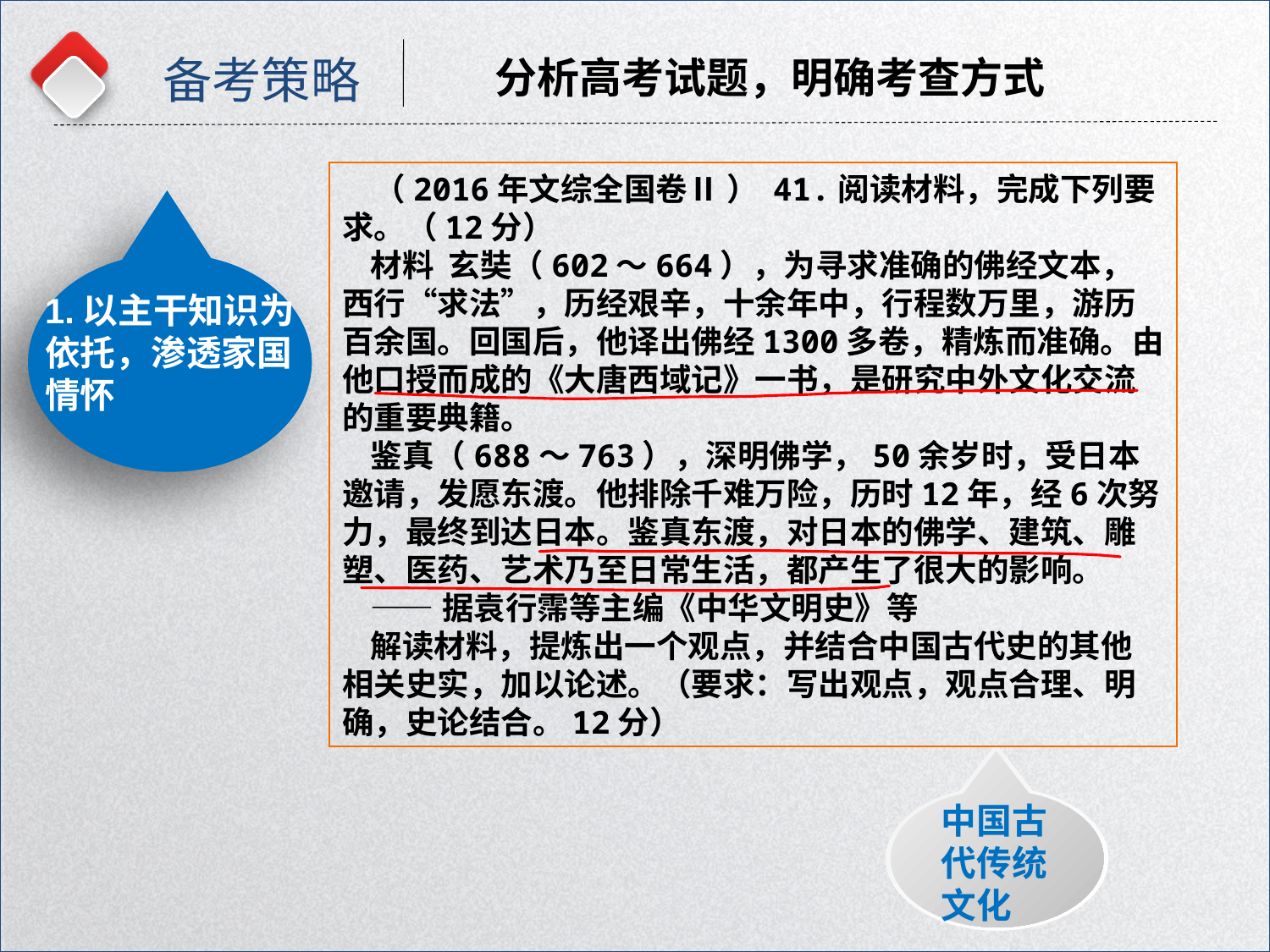

备考策略
分析高考试题，明确考查方式

（2016年文综全国卷Ⅱ ） 41.阅读材料，完成下列要求。（12分）
材料  玄奘（602～664），为寻求准确的佛经文本，西行“求法”，历经艰辛，十余年中，行程数万里，游历百余国。回国后，他译出佛经1300多卷，精炼而准确。由他口授而成的《大唐西域记》一书，是研究中外文化交流的重要典籍。
鉴真（688～763），深明佛学，50余岁时，受日本邀请，发愿东渡。他排除千难万险，历时12年，经6次努力，最终到达日本。鉴真东渡，对日本的佛学、建筑、雕塑、医药、艺术乃至日常生活，都产生了很大的影响。
——据袁行霈等主编《中华文明史》等
解读材料，提炼出一个观点，并结合中国古代史的其他相关史实，加以论述。（要求：写出观点，观点合理、明确，史论结合。12分）

1.以主干知识为依托，渗透家国情怀

中国古代传统文化